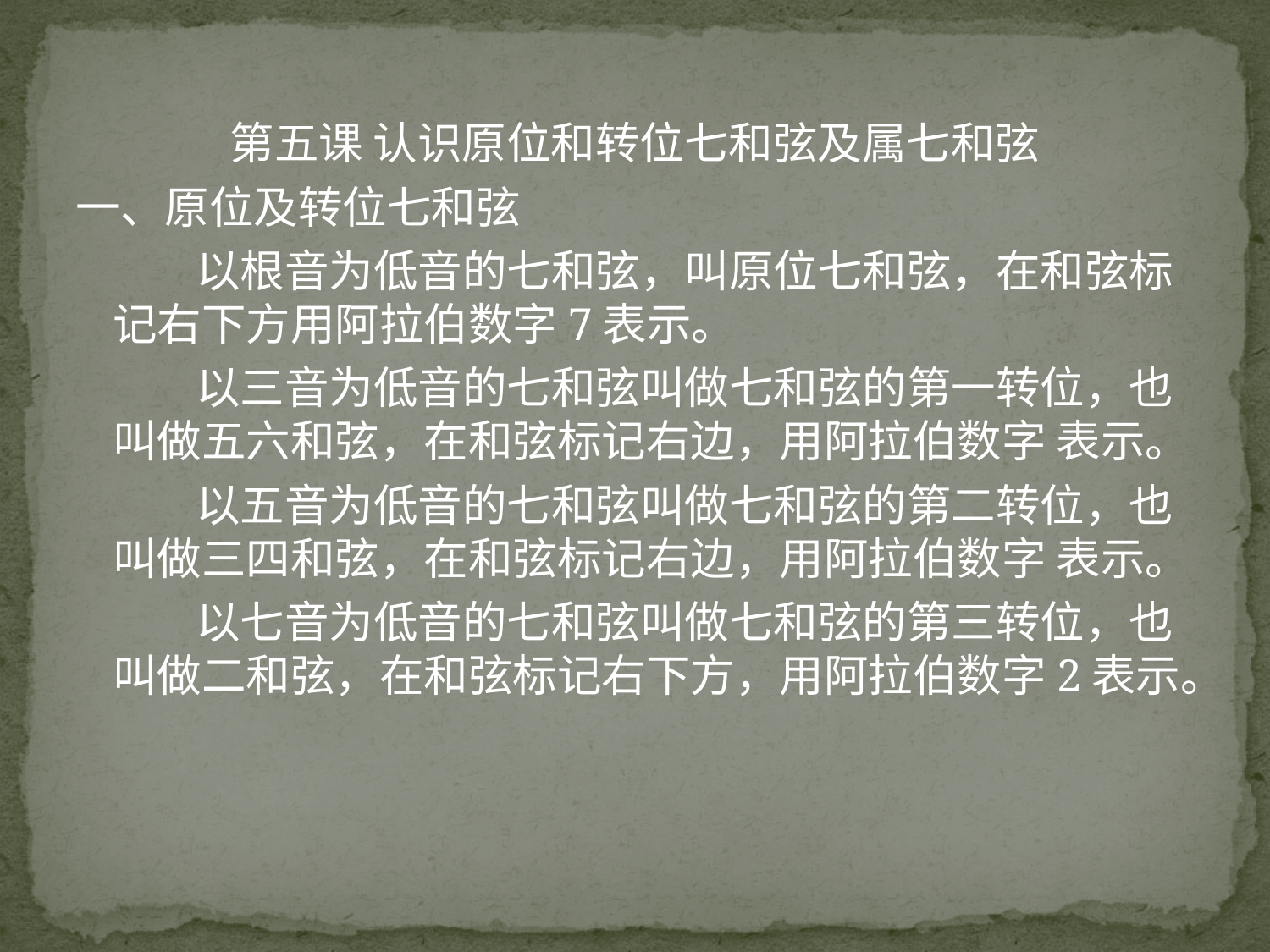

第五课 认识原位和转位七和弦及属七和弦
一、原位及转位七和弦
           以根音为低音的七和弦，叫原位七和弦，在和弦标记右下方用阿拉伯数字7表示。
           以三音为低音的七和弦叫做七和弦的第一转位，也叫做五六和弦，在和弦标记右边，用阿拉伯数字 表示。
           以五音为低音的七和弦叫做七和弦的第二转位，也叫做三四和弦，在和弦标记右边，用阿拉伯数字 表示。
           以七音为低音的七和弦叫做七和弦的第三转位，也叫做二和弦，在和弦标记右下方，用阿拉伯数字2表示。